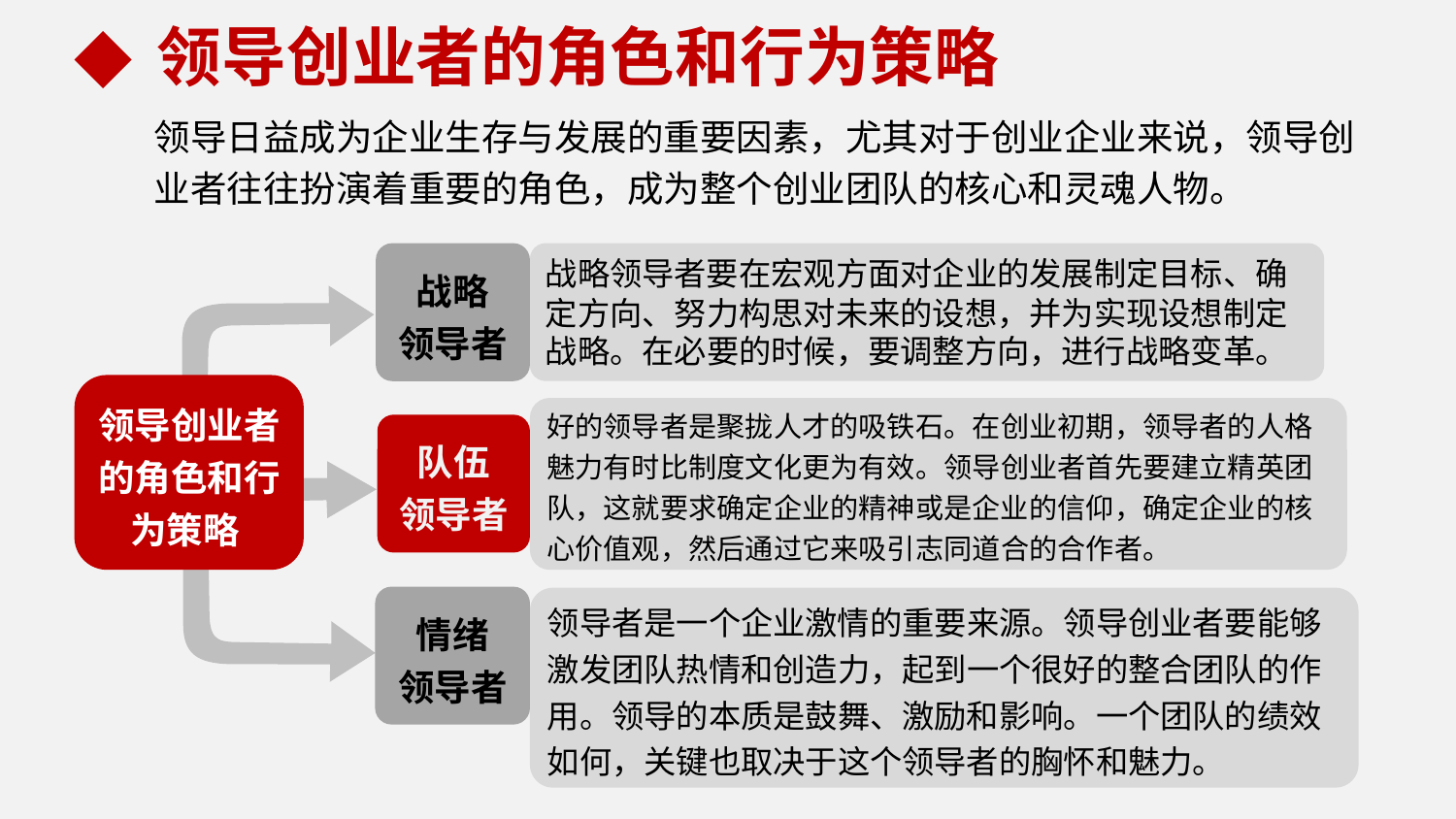

领导创业者的角色和行为策略
领导日益成为企业生存与发展的重要因素，尤其对于创业企业来说，领导创业者往往扮演着重要的角色，成为整个创业团队的核心和灵魂人物。
战略领导者要在宏观方面对企业的发展制定目标、确定方向、努力构思对未来的设想，并为实现设想制定战略。在必要的时候，要调整方向，进行战略变革。
战略
领导者

领导创业者的角色和行为策略

好的领导者是聚拢人才的吸铁石。在创业初期，领导者的人格魅力有时比制度文化更为有效。领导创业者首先要建立精英团队，这就要求确定企业的精神或是企业的信仰，确定企业的核心价值观，然后通过它来吸引志同道合的合作者。
队伍
领导者

情绪
领导者
领导者是一个企业激情的重要来源。领导创业者要能够激发团队热情和创造力，起到一个很好的整合团队的作用。领导的本质是鼓舞、激励和影响。一个团队的绩效如何，关键也取决于这个领导者的胸怀和魅力。